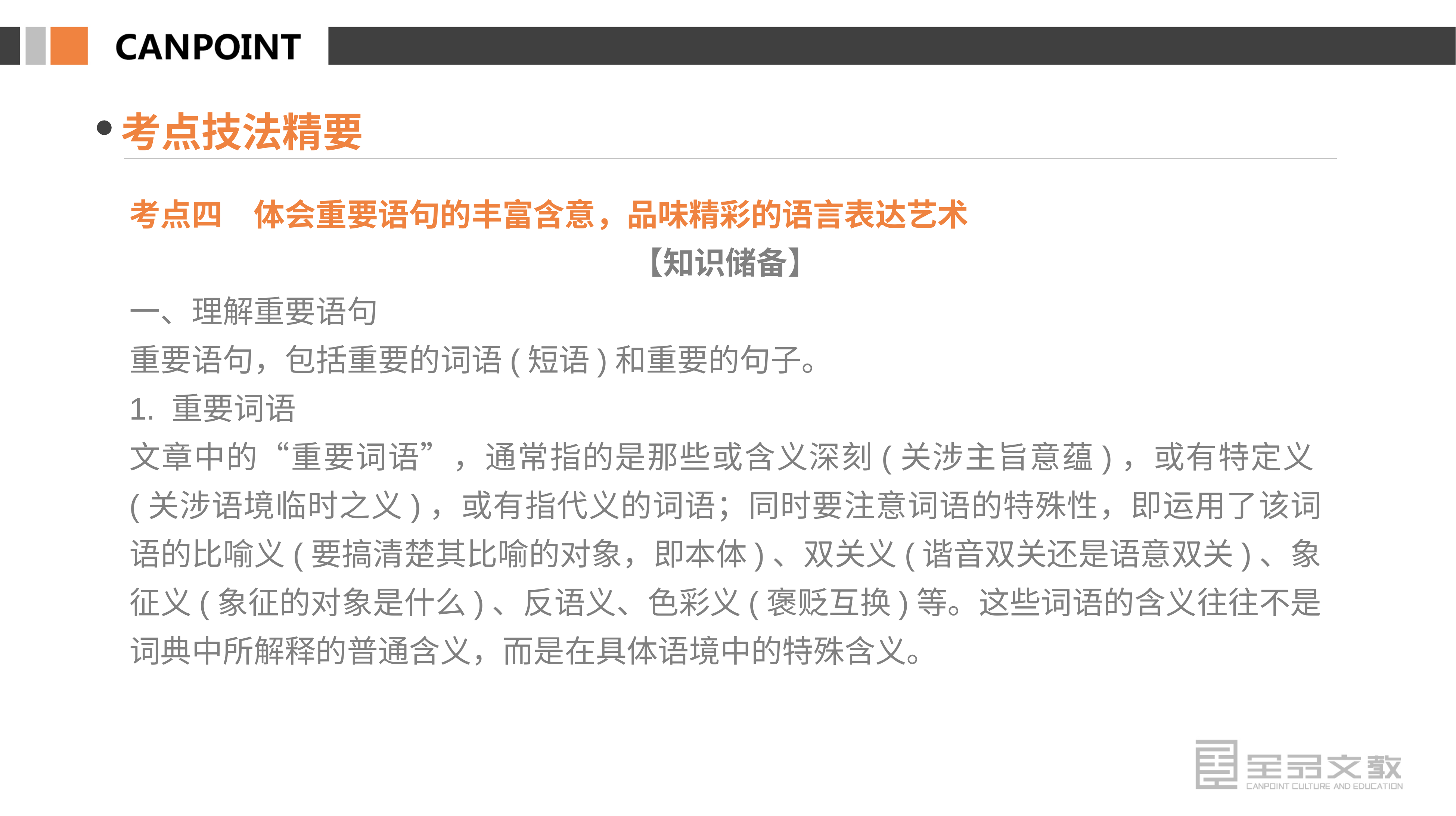

考点技法精要

考点四　体会重要语句的丰富含意，品味精彩的语言表达艺术
【知识储备】
一、理解重要语句
重要语句，包括重要的词语(短语)和重要的句子。
1. 重要词语
文章中的“重要词语”，通常指的是那些或含义深刻(关涉主旨意蕴)，或有特定义(关涉语境临时之义)，或有指代义的词语；同时要注意词语的特殊性，即运用了该词语的比喻义(要搞清楚其比喻的对象，即本体)、双关义(谐音双关还是语意双关)、象征义(象征的对象是什么)、反语义、色彩义(褒贬互换)等。这些词语的含义往往不是词典中所解释的普通含义，而是在具体语境中的特殊含义。